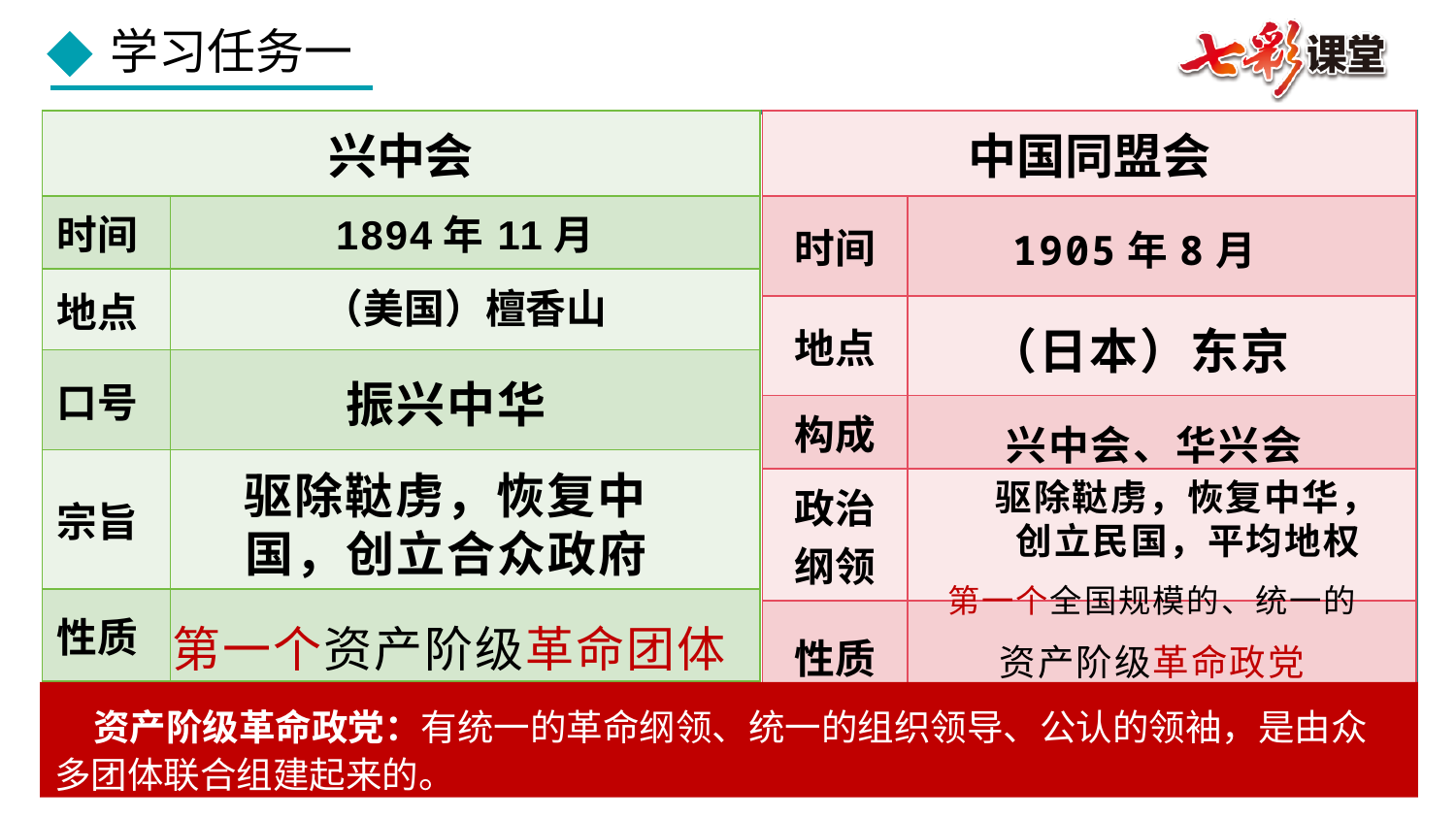

| 中国同盟会 |  |
| --- | --- |
| 时间 |  |
| 地点 |  |
| 构成 |  |
| 政治纲领 |  |
| 性质 |  |
| 兴中会 |  |
| --- | --- |
| 时间 | 1894年11月 |
| 地点 | （美国）檀香山 |
| 口号 |  |
| 宗旨 |  |
| 性质 |  |
1905年8月
（日本）东京
振兴中华
兴中会、华兴会
驱除鞑虏，恢复中国，创立合众政府
驱除鞑虏，恢复中华，     创立民国，平均地权
第一个全国规模的、统一的
资产阶级革命政党
第一个资产阶级革命团体
  资产阶级革命政党：有统一的革命纲领、统一的组织领导、公认的领袖，是由众多团体联合组建起来的。